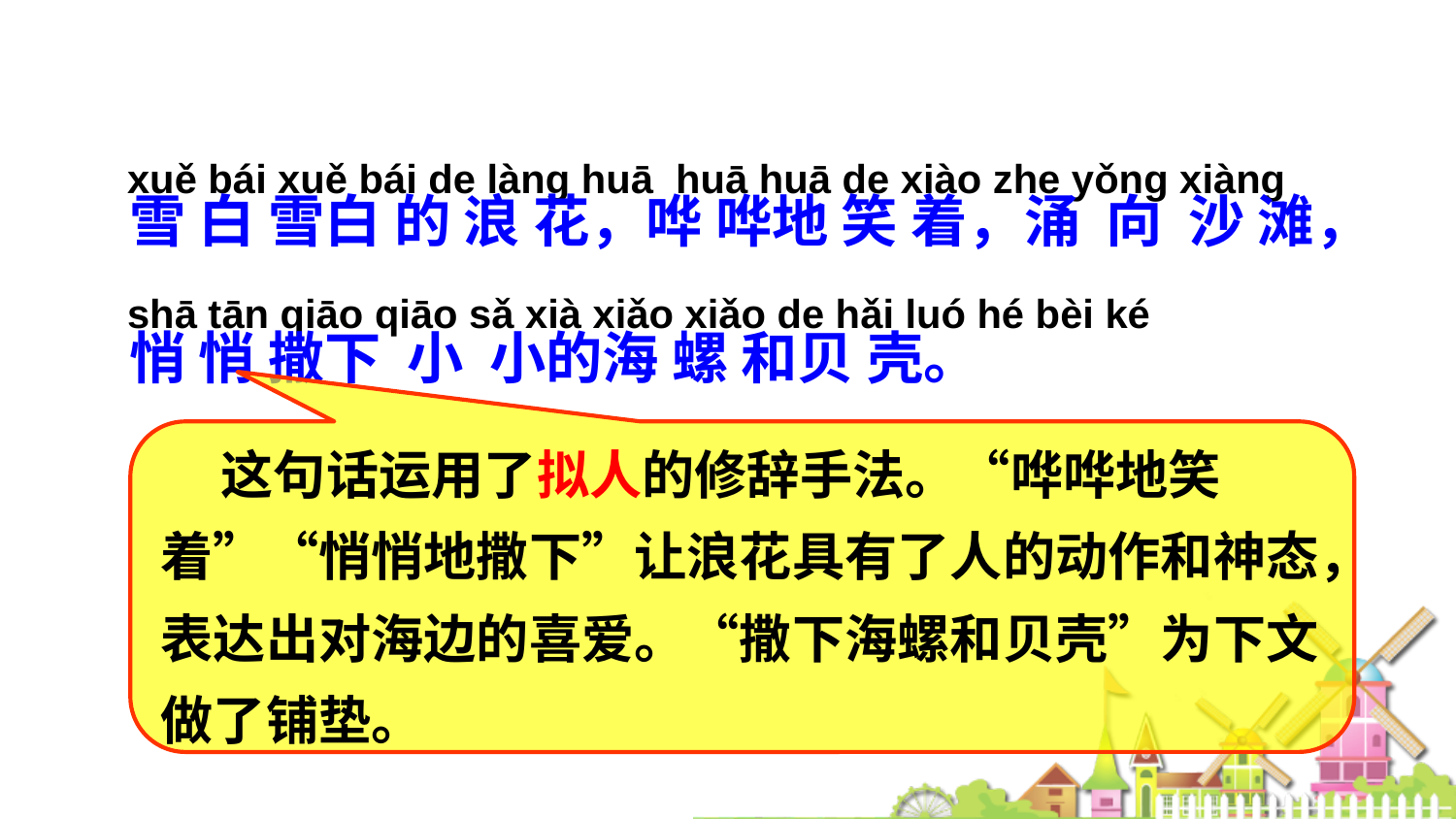

xuě bái xuě bái de lànɡ huā  huā huā de xiào zhe yǒnɡ xiànɡ shā tān qiāo qiāo sǎ xià xiǎo xiǎo de hǎi luó hé bèi ké
雪 白 雪白 的 浪 花，哗 哗地 笑 着，涌  向  沙 滩，悄 悄 撒下  小  小的海 螺 和贝 壳。
    这句话运用了拟人的修辞手法。“哗哗地笑着”“悄悄地撒下”让浪花具有了人的动作和神态，表达出对海边的喜爱。“撒下海螺和贝壳”为下文做了铺垫。